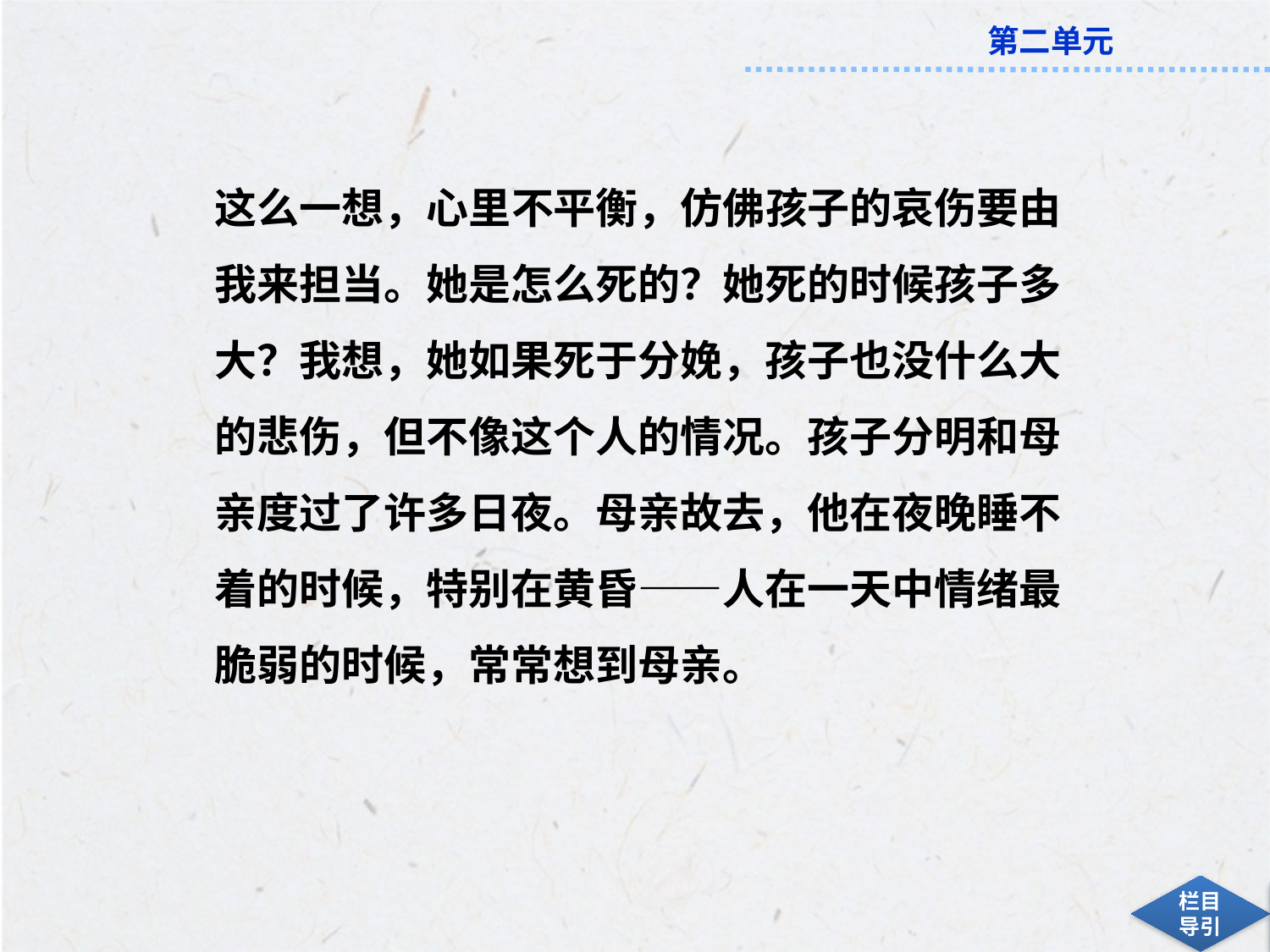

这么一想，心里不平衡，仿佛孩子的哀伤要由我来担当。她是怎么死的？她死的时候孩子多大？我想，她如果死于分娩，孩子也没什么大的悲伤，但不像这个人的情况。孩子分明和母亲度过了许多日夜。母亲故去，他在夜晚睡不着的时候，特别在黄昏——人在一天中情绪最脆弱的时候，常常想到母亲。